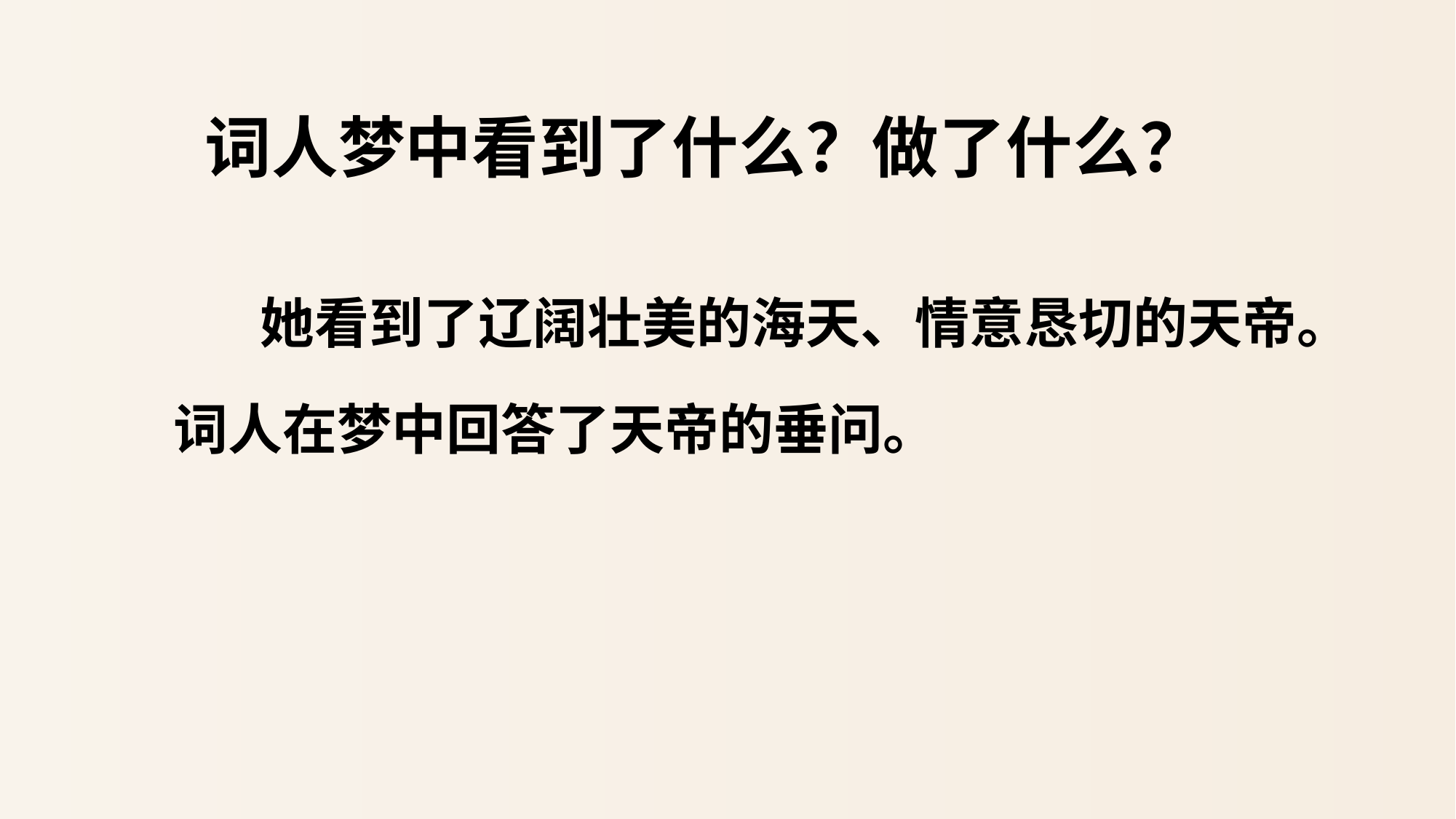

词人梦中看到了什么？做了什么？
         她看到了辽阔壮美的海天、情意恳切的天帝。
    词人在梦中回答了天帝的垂问。